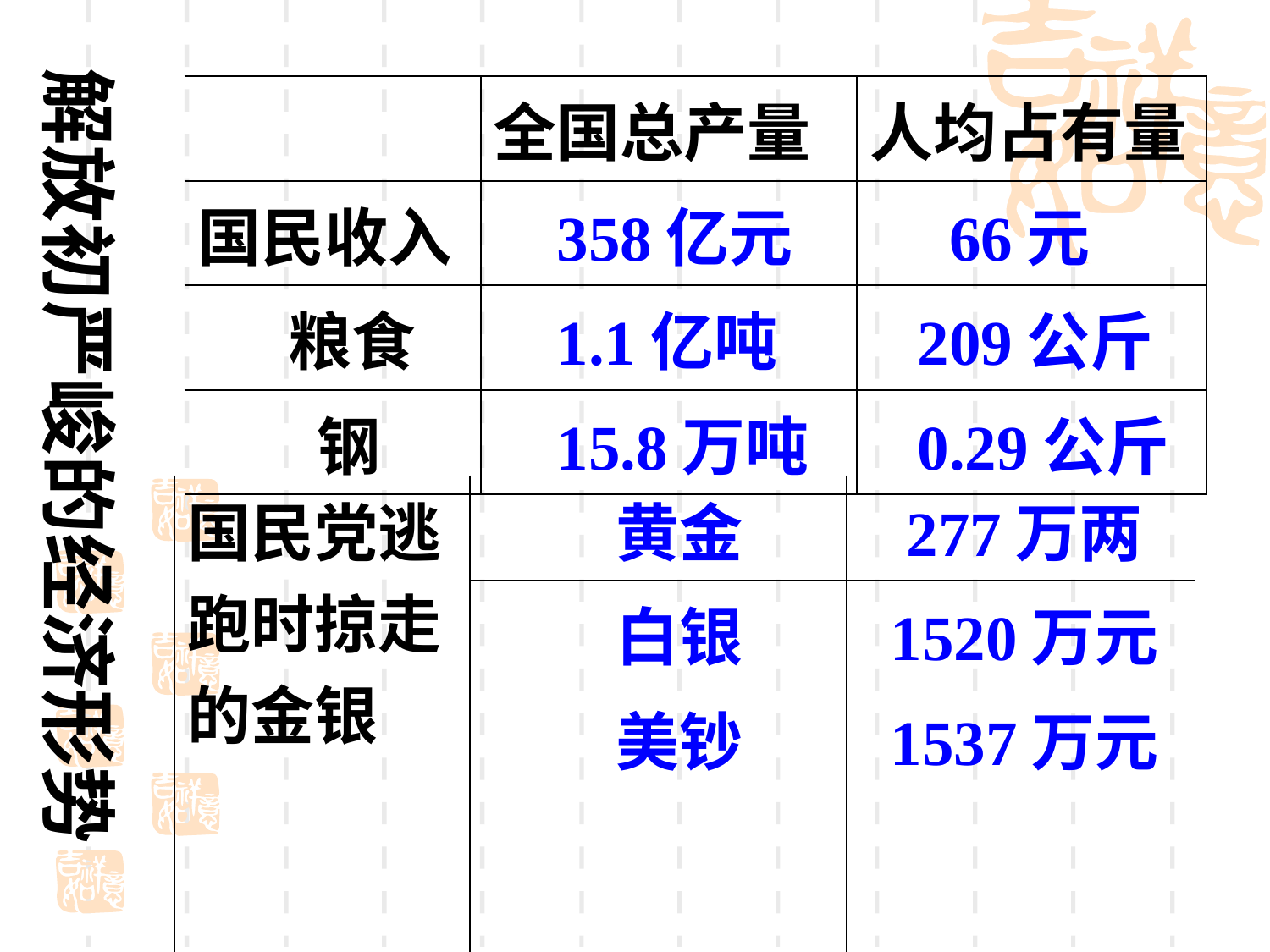

解放初严峻的经济形势
|  | 全国总产量 | 人均占有量 |
| --- | --- | --- |
| 国民收入 | 358亿元 | 66元 |
| 粮食 | 1.1亿吨 | 209公斤 |
| 钢 | 15.8万吨 | 0.29公斤 |
| 国民党逃跑时掠走的金银 | 黄金 | 277万两 |
| --- | --- | --- |
|  | 白银 | 1520万元 |
|  | 美钞 | 1537万元 |